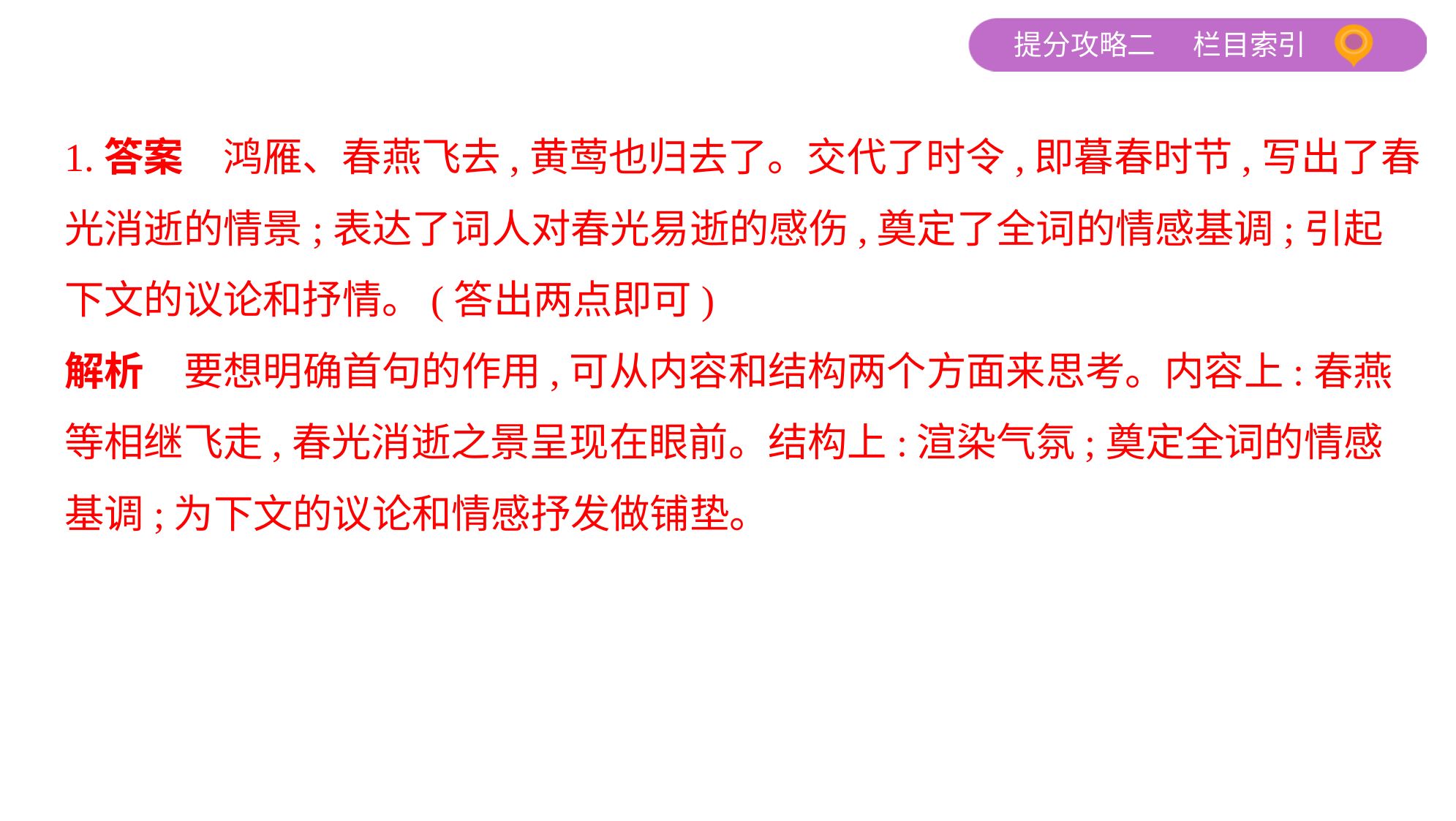

1.答案　鸿雁、春燕飞去,黄莺也归去了。交代了时令,即暮春时节,写出了春
光消逝的情景;表达了词人对春光易逝的感伤,奠定了全词的情感基调;引起
下文的议论和抒情。(答出两点即可)
解析　要想明确首句的作用,可从内容和结构两个方面来思考。内容上:春燕
等相继飞走,春光消逝之景呈现在眼前。结构上:渲染气氛;奠定全词的情感
基调;为下文的议论和情感抒发做铺垫。